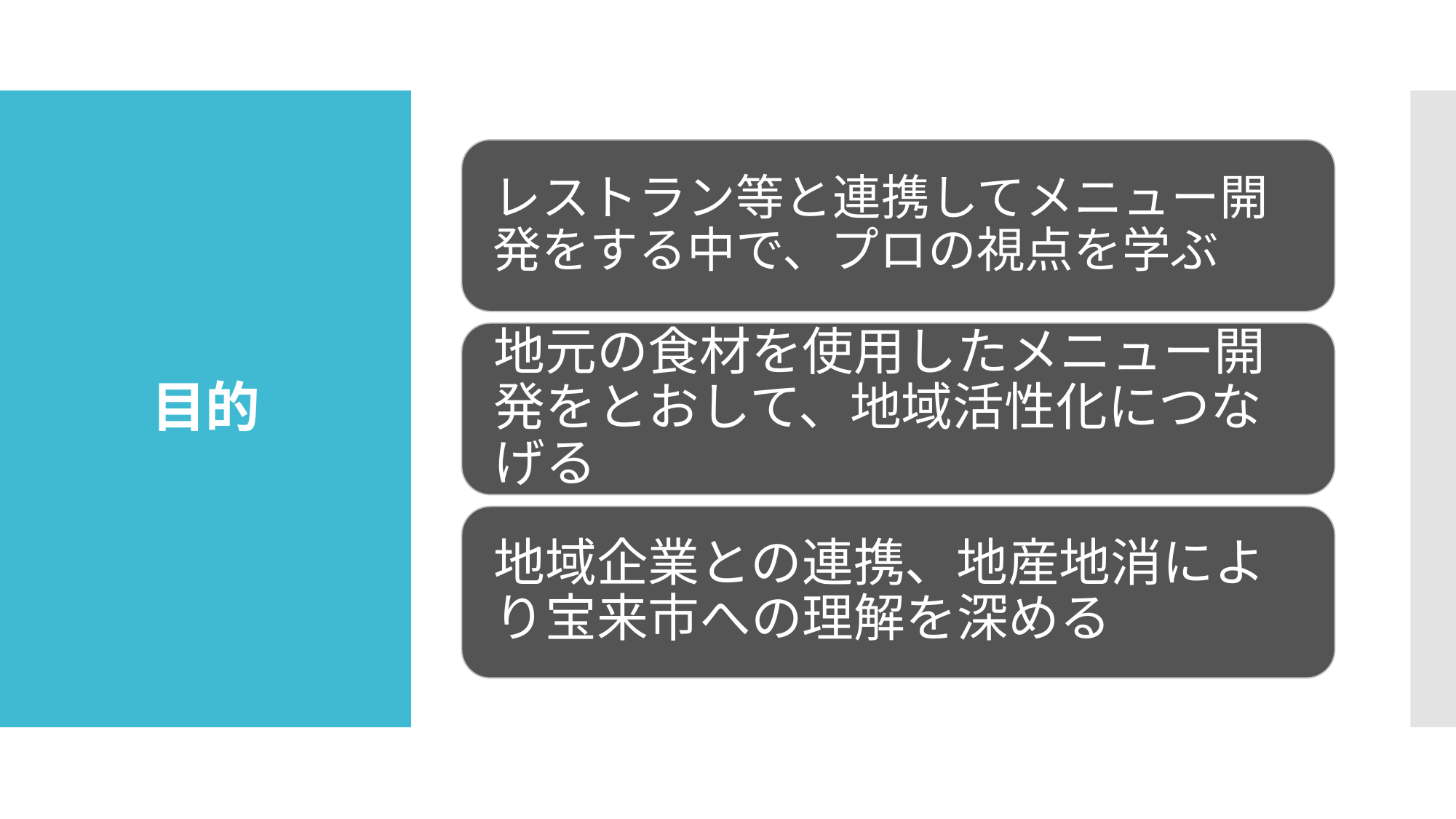

レストラン等と連携してメニュー開発をする中で、プロの視点を学ぶ
地元の食材を使用したメニュー開発をとおして、地域活性化につなげる
地域企業との連携、地産地消により宝来市への理解を深める
# 目的